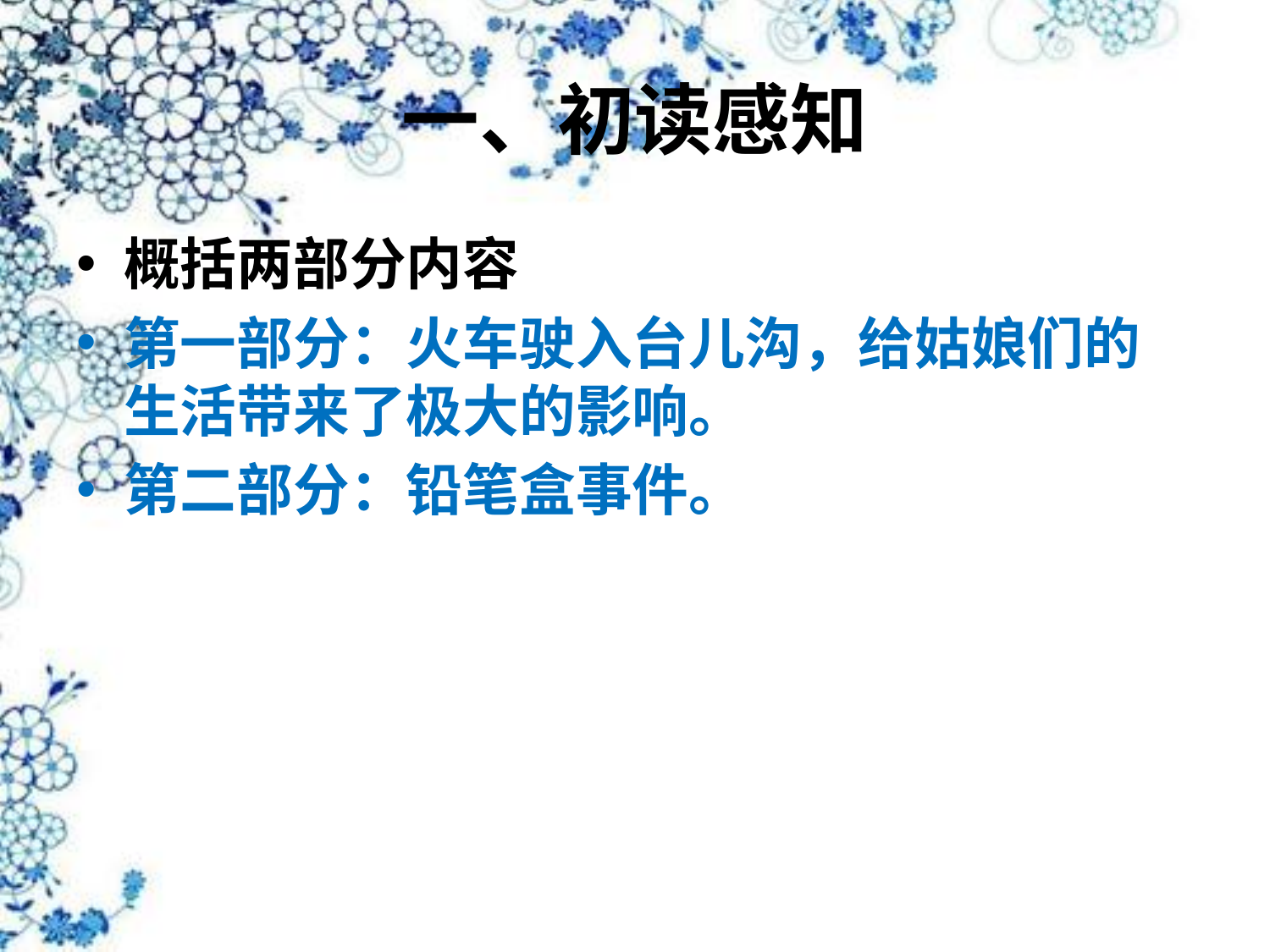

# 一、初读感知
概括两部分内容
第一部分：火车驶入台儿沟，给姑娘们的生活带来了极大的影响。
第二部分：铅笔盒事件。